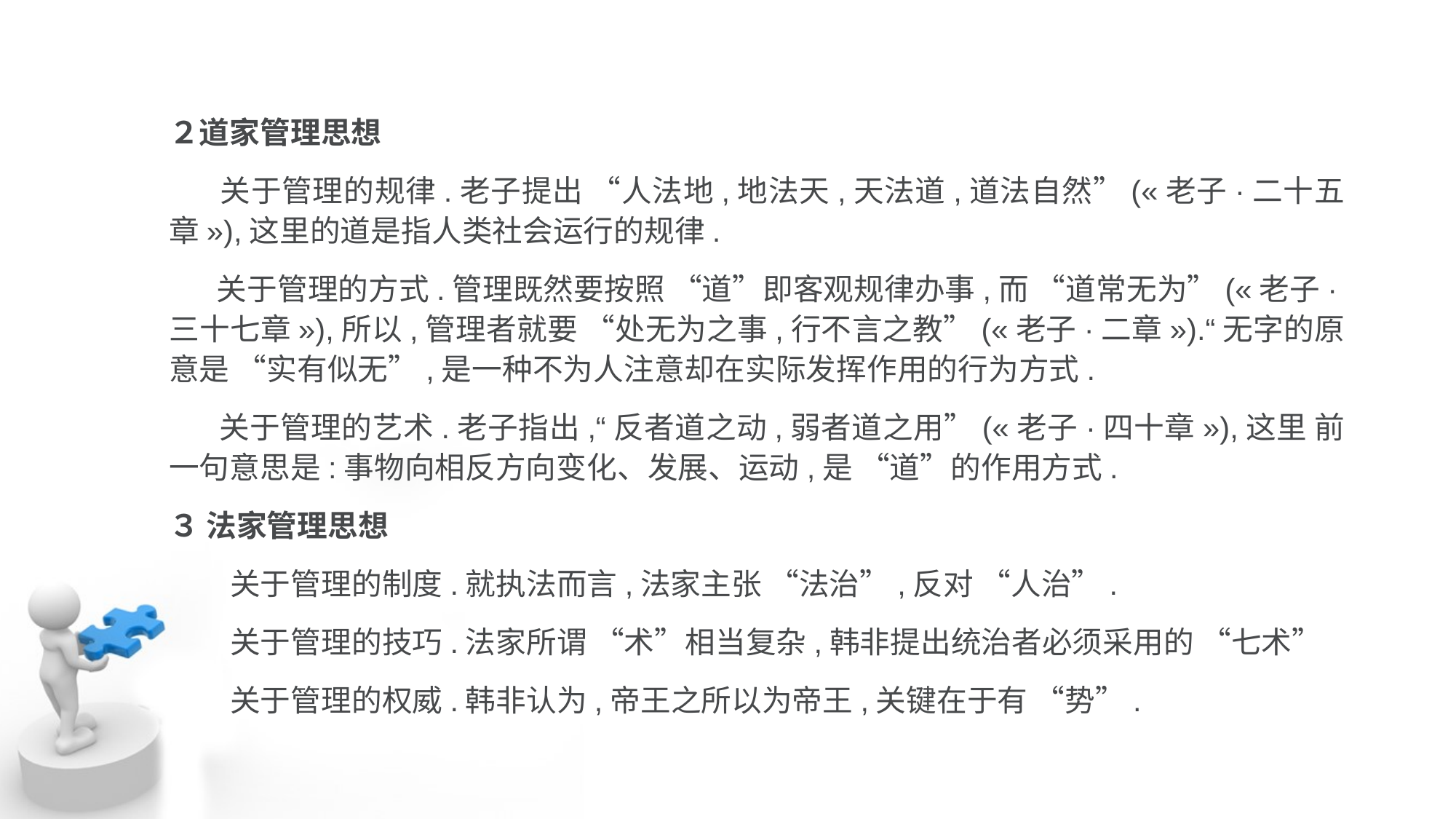

２道家管理思想
      关于管理的规律.老子提出 “人法地,地法天,天法道,道法自然”(«老子·二十五 章»),这里的道是指人类社会运行的规律.
      关于管理的方式.管理既然要按照 “道”即客观规律办事,而 “道常无为”(«老子·三十七章»),所以,管理者就要 “处无为之事,行不言之教”(«老子·二章»).“无字的原意是 “实有似无”,是一种不为人注意却在实际发挥作用的行为方式.
      关于管理的艺术.老子指出,“反者道之动,弱者道之用”(«老子·四十章»),这里 前一句意思是:事物向相反方向变化、发展、运动,是 “道”的作用方式.
３ 法家管理思想
        关于管理的制度.就执法而言,法家主张 “法治”,反对 “人治”.
        关于管理的技巧.法家所谓 “术”相当复杂,韩非提出统治者必须采用的 “七术”
        关于管理的权威.韩非认为,帝王之所以为帝王,关键在于有 “势”.